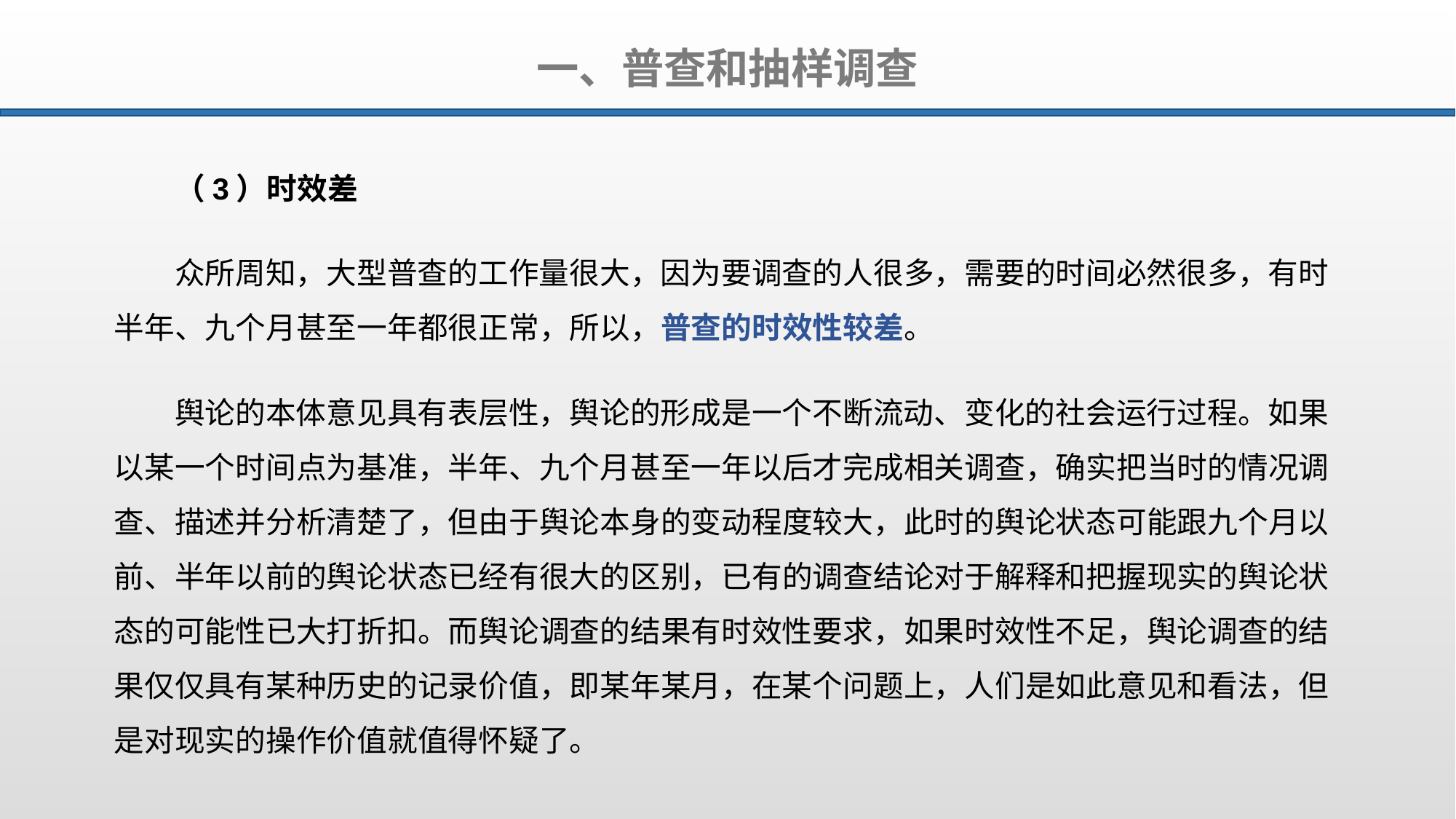

一、普查和抽样调查

（3）时效差
众所周知，大型普查的工作量很大，因为要调查的人很多，需要的时间必然很多，有时半年、九个月甚至一年都很正常，所以，普查的时效性较差。
舆论的本体意见具有表层性，舆论的形成是一个不断流动、变化的社会运行过程。如果以某一个时间点为基准，半年、九个月甚至一年以后才完成相关调查，确实把当时的情况调查、描述并分析清楚了，但由于舆论本身的变动程度较大，此时的舆论状态可能跟九个月以前、半年以前的舆论状态已经有很大的区别，已有的调查结论对于解释和把握现实的舆论状态的可能性已大打折扣。而舆论调查的结果有时效性要求，如果时效性不足，舆论调查的结果仅仅具有某种历史的记录价值，即某年某月，在某个问题上，人们是如此意见和看法，但是对现实的操作价值就值得怀疑了。